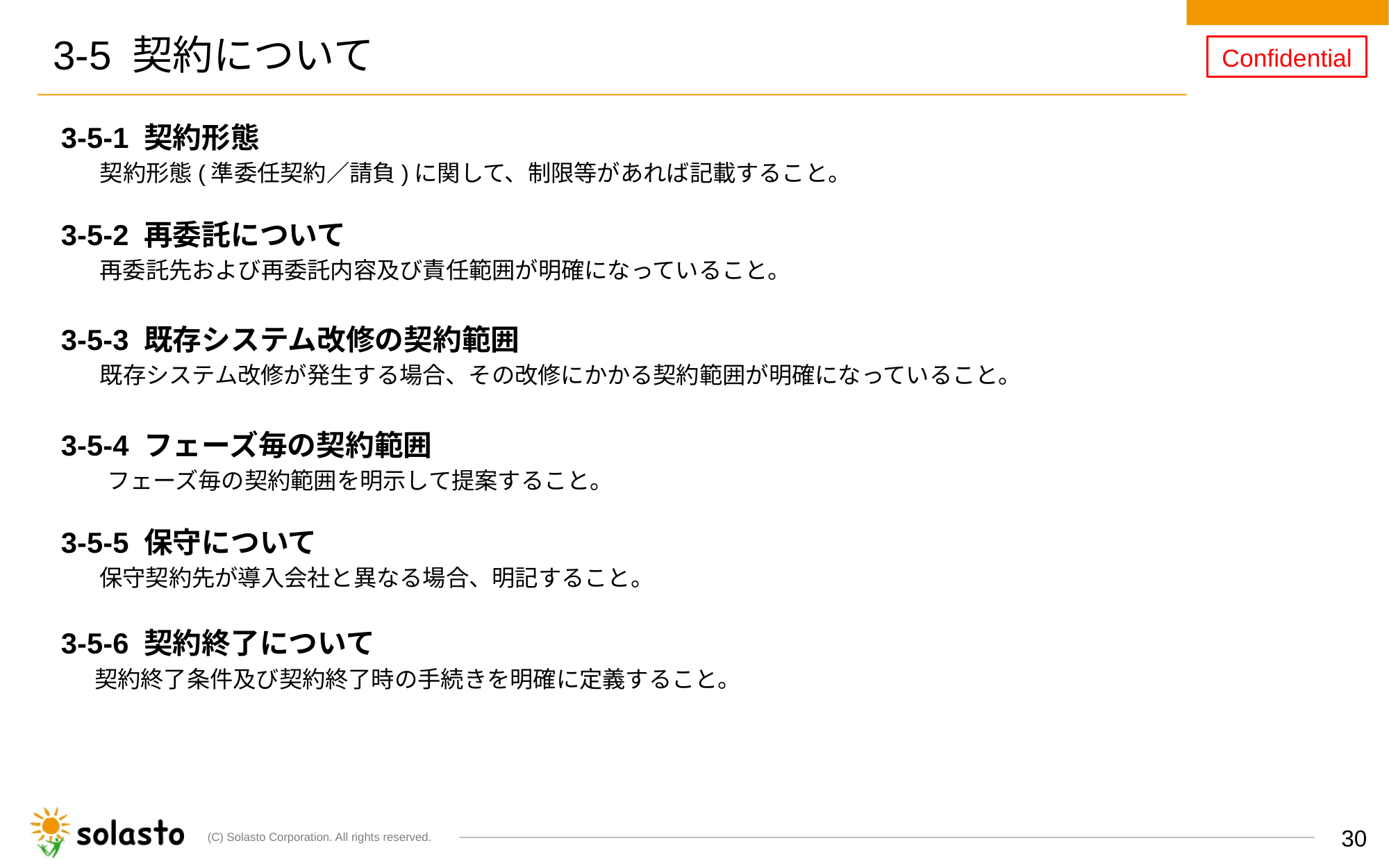

# 3-5 契約について
3-5-1 契約形態
  　契約形態(準委任契約／請負)に関して、制限等があれば記載すること。

3-5-2 再委託について
  　 再委託先および再委託内容及び責任範囲が明確になっていること。

3-5-3 既存システム改修の契約範囲
  　既存システム改修が発生する場合、その改修にかかる契約範囲が明確になっていること。

3-5-4 フェーズ毎の契約範囲
　　フェーズ毎の契約範囲を明示して提案すること。

3-5-5 保守について
  　 保守契約先が導入会社と異なる場合、明記すること。

3-5-6 契約終了について
　  契約終了条件及び契約終了時の手続きを明確に定義すること。